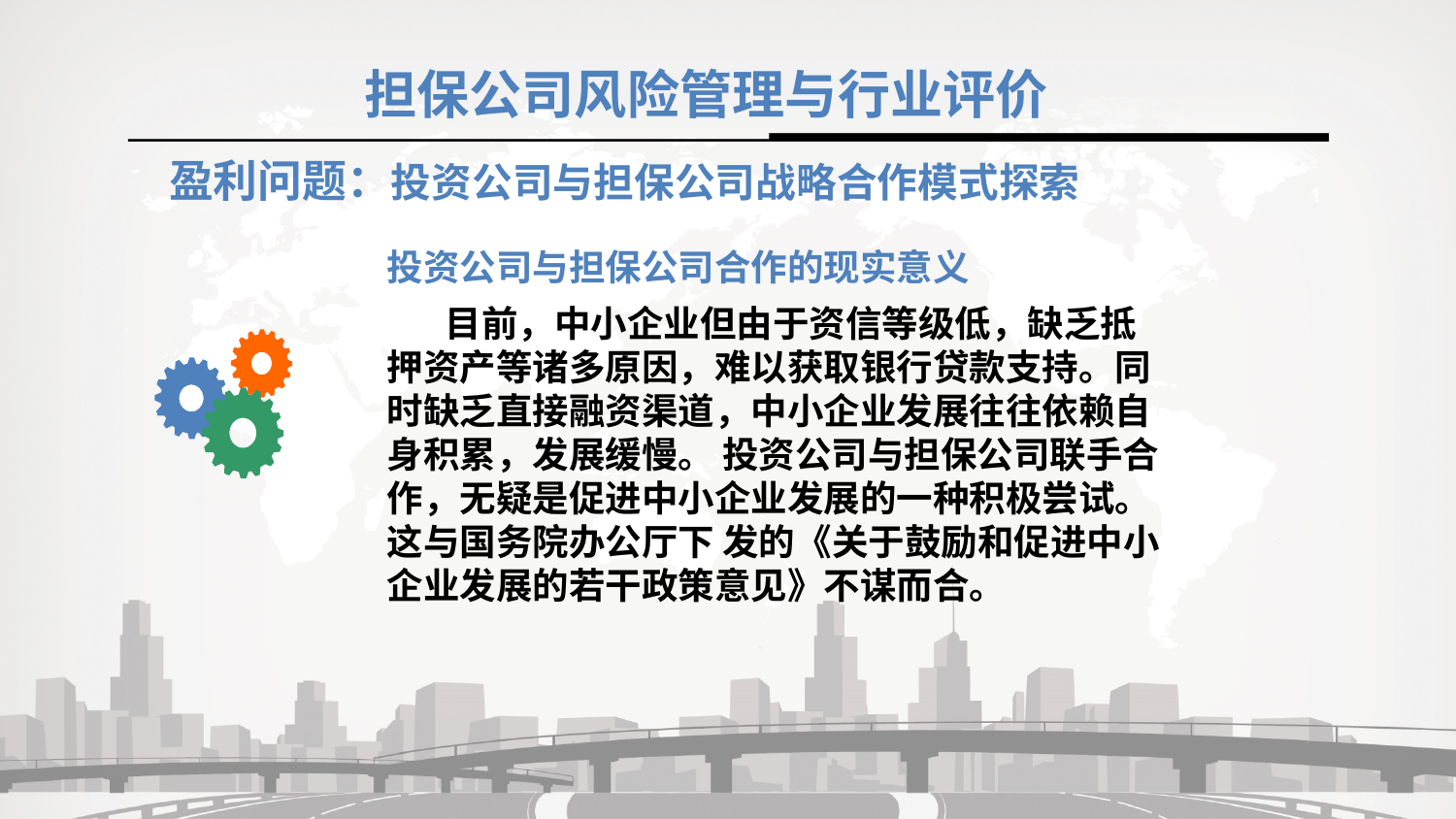

担保公司风险管理与行业评价
盈利问题：投资公司与担保公司战略合作模式探索
投资公司与担保公司合作的现实意义
      目前，中小企业但由于资信等级低，缺乏抵押资产等诸多原因，难以获取银行贷款支持。同时缺乏直接融资渠道，中小企业发展往往依赖自身积累，发展缓慢。 投资公司与担保公司联手合作，无疑是促进中小企业发展的一种积极尝试。这与国务院办公厅下 发的《关于鼓励和促进中小企业发展的若干政策意见》不谋而合。